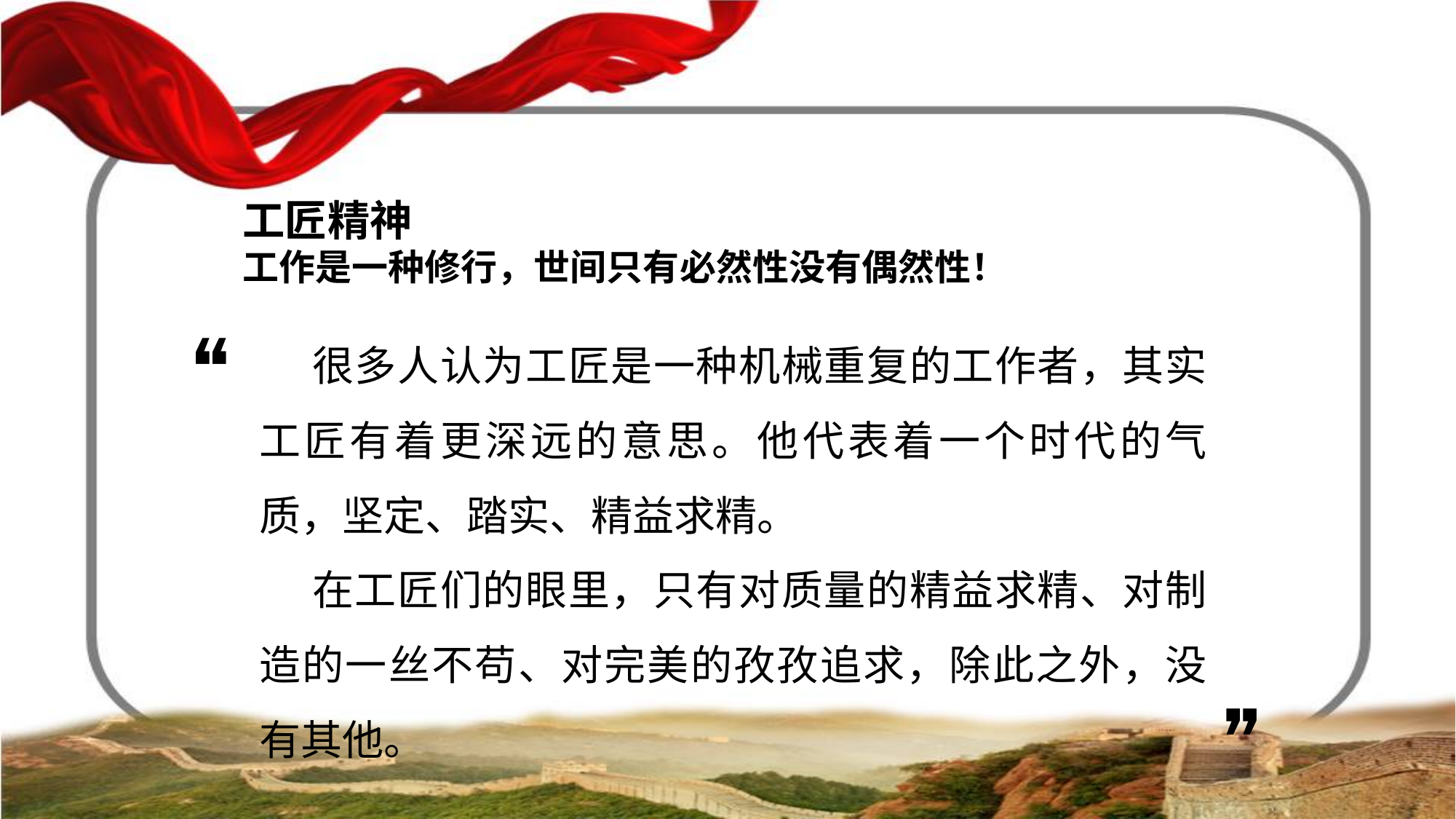

工匠精神
工作是一种修行，世间只有必然性没有偶然性！
“
很多人认为工匠是一种机械重复的工作者，其实工匠有着更深远的意思。他代表着一个时代的气质，坚定、踏实、精益求精。
在工匠们的眼里，只有对质量的精益求精、对制造的一丝不苟、对完美的孜孜追求，除此之外，没有其他。
”